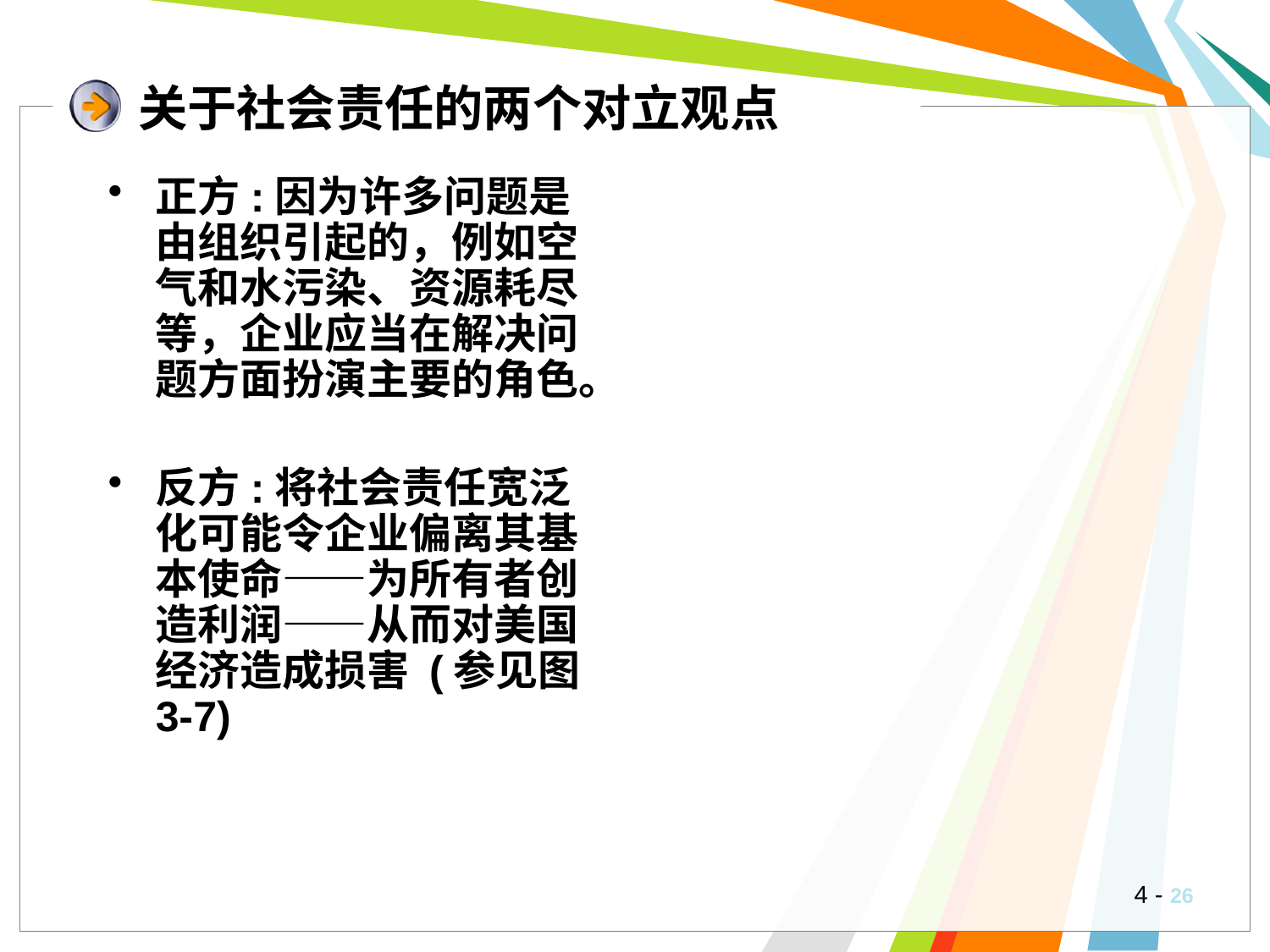

# 关于社会责任的两个对立观点
正方:因为许多问题是由组织引起的，例如空气和水污染、资源耗尽等，企业应当在解决问题方面扮演主要的角色。

反方:将社会责任宽泛化可能令企业偏离其基本使命——为所有者创造利润——从而对美国经济造成损害 (参见图3-7)
4 - 26